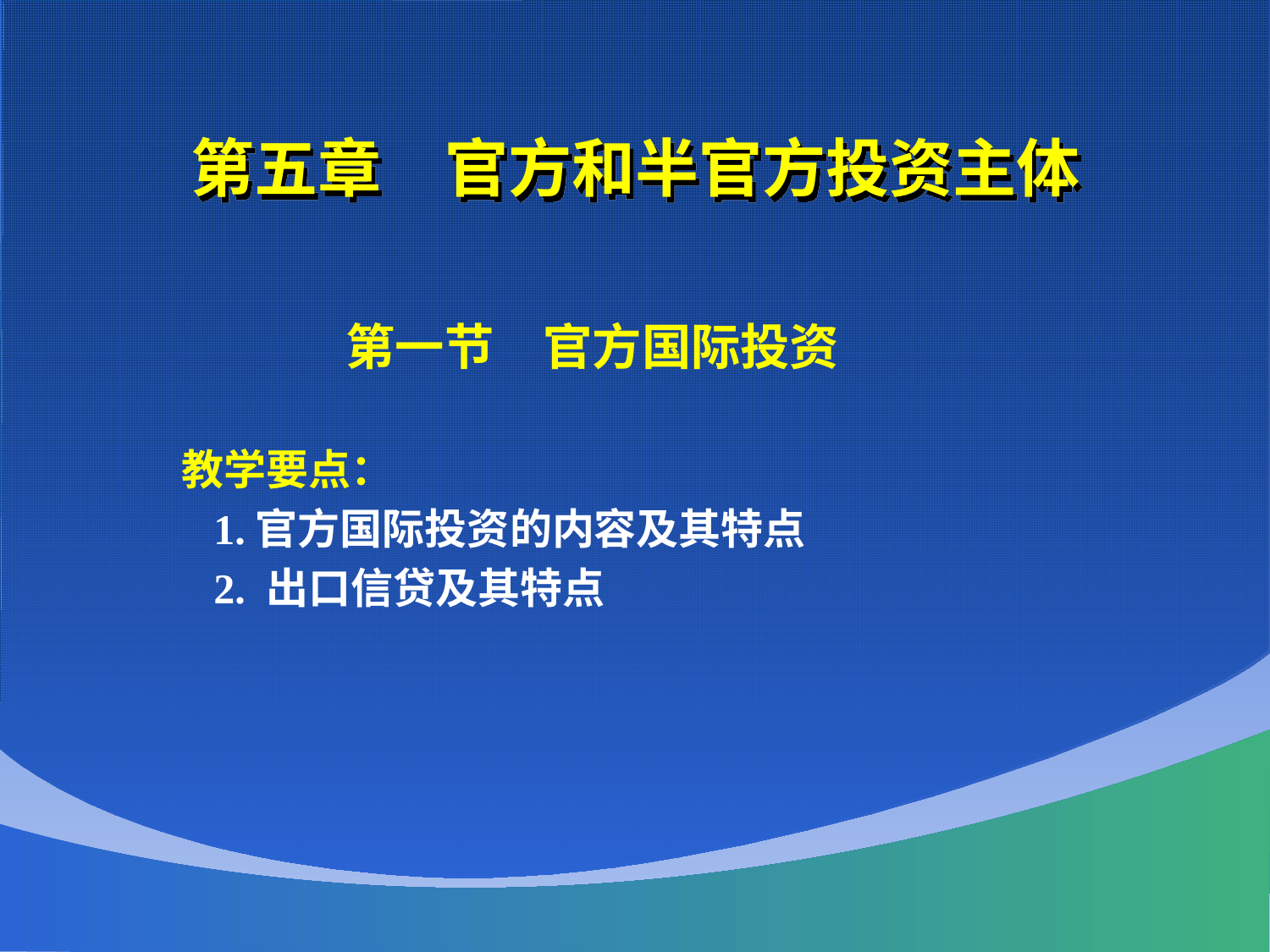

# 第五章　官方和半官方投资主体

                       第一节　官方国际投资

          教学要点：
             1.官方国际投资的内容及其特点
             2. 出口信贷及其特点